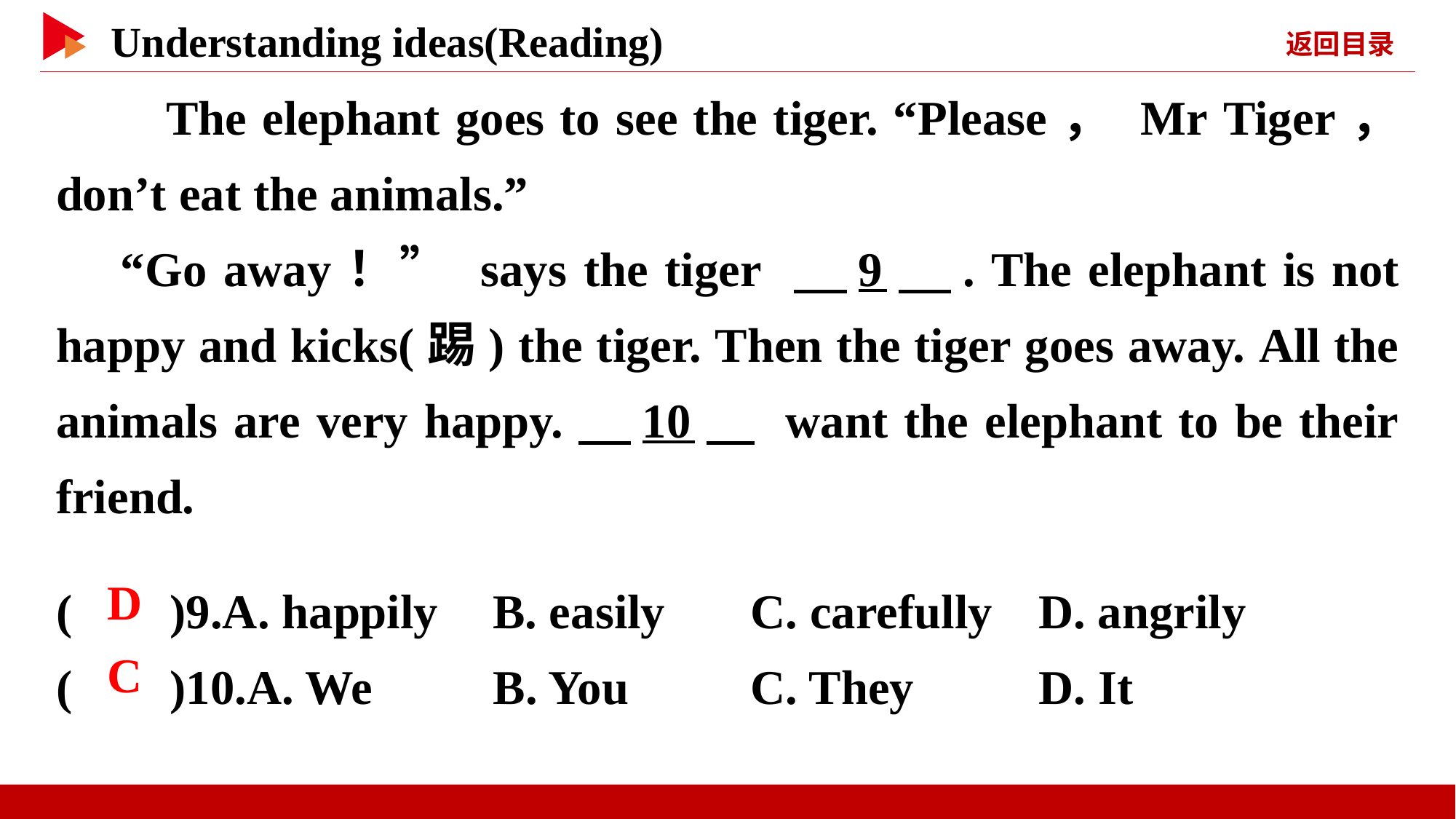

The elephant goes to see the tiger. “Please， Mr Tiger， don’t eat the animals.”
“Go away！” says the tiger 　9　. The elephant is not happy and kicks(踢) the tiger. Then the tiger goes away. All the animals are very happy.　10　 want the elephant to be their friend.
(        )9.A. happily 	B. easily       C. carefully 	D. angrily
(        )10.A. We	         B. You          C. They	         D. It
   D
   C